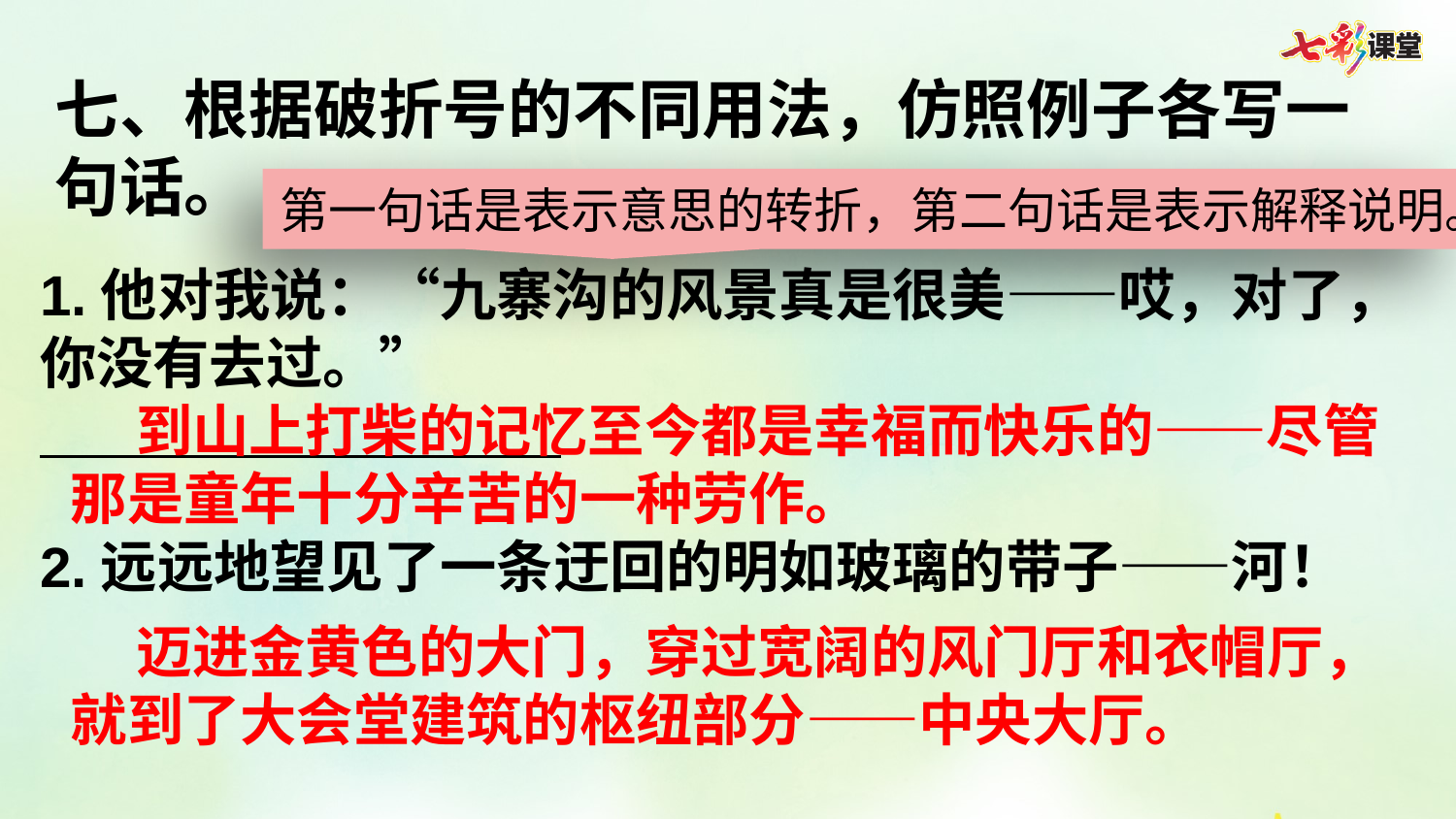

七、根据破折号的不同用法，仿照例子各写一句话。
第一句话是表示意思的转折，第二句话是表示解释说明。
1.他对我说：“九寨沟的风景真是很美——哎，对了，你没有去过。”

2.远远地望见了一条迂回的明如玻璃的带子——河！
    到山上打柴的记忆至今都是幸福而快乐的——尽管那是童年十分辛苦的一种劳作。
    迈进金黄色的大门，穿过宽阔的风门厅和衣帽厅，就到了大会堂建筑的枢纽部分——中央大厅。